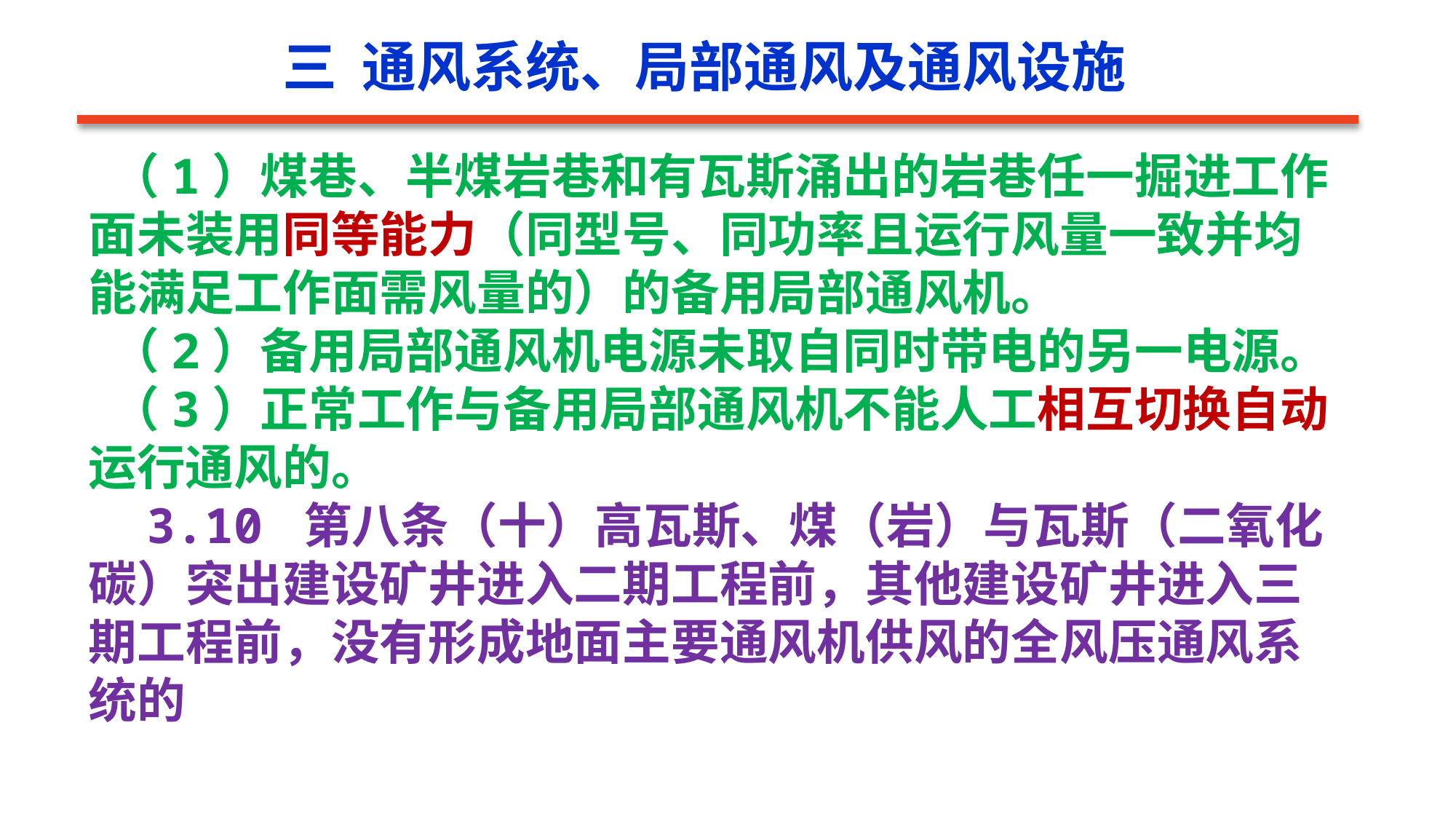

三  通风系统、局部通风及通风设施
 （1）煤巷、半煤岩巷和有瓦斯涌出的岩巷任一掘进工作面未装用同等能力（同型号、同功率且运行风量一致并均能满足工作面需风量的）的备用局部通风机。
 （2）备用局部通风机电源未取自同时带电的另一电源。
 （3）正常工作与备用局部通风机不能人工相互切换自动运行通风的。
  3.10 第八条（十）高瓦斯、煤（岩）与瓦斯（二氧化碳）突出建设矿井进入二期工程前，其他建设矿井进入三期工程前，没有形成地面主要通风机供风的全风压通风系统的